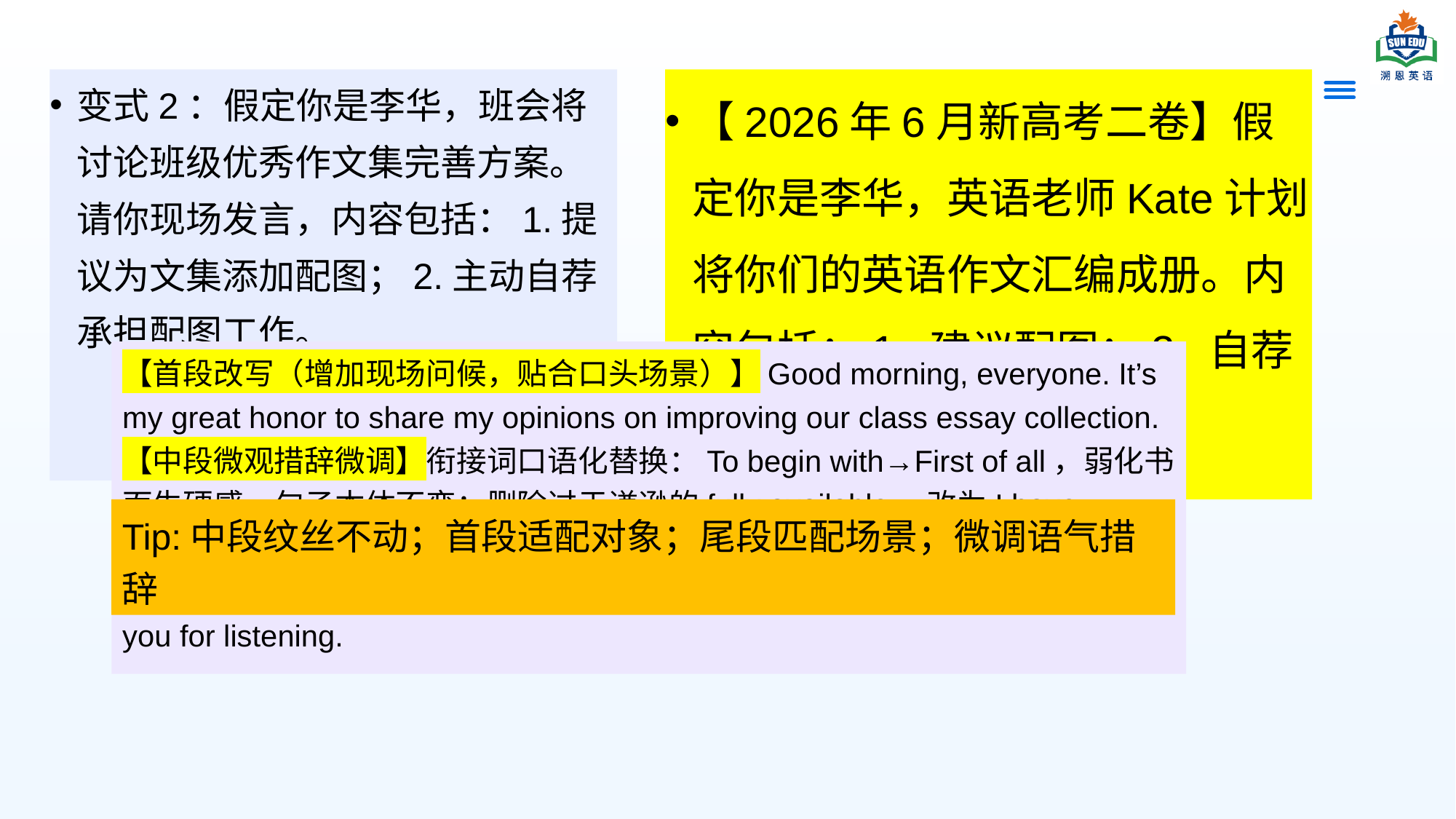

变式2：假定你是李华，班会将讨论班级优秀作文集完善方案。请你现场发言，内容包括：1.提议为文集添加配图；2.主动自荐承担配图工作。
【2026年6月新高考二卷】假定你是李华，英语老师Kate计划将你们的英语作文汇编成册。内容包括：1. 建议配图；2. 自荐承担配图工作。

【首段改写（增加现场问候，贴合口头场景）】Good morning, everyone. It’s my great honor to share my opinions on improving our class essay collection.
【中段微观措辞微调】衔接词口语化替换：To begin with→First of all，弱化书面生硬感，句子本体不变；删除过于谦逊的fully available，改为I have enough spare time（当众发言无需过度谦卑）
【尾段改写（演讲专属收尾，无感谢阅读）】That’s all for my sharing. Thank you for listening.

Tip:中段纹丝不动；首段适配对象；尾段匹配场景；微调语气措辞